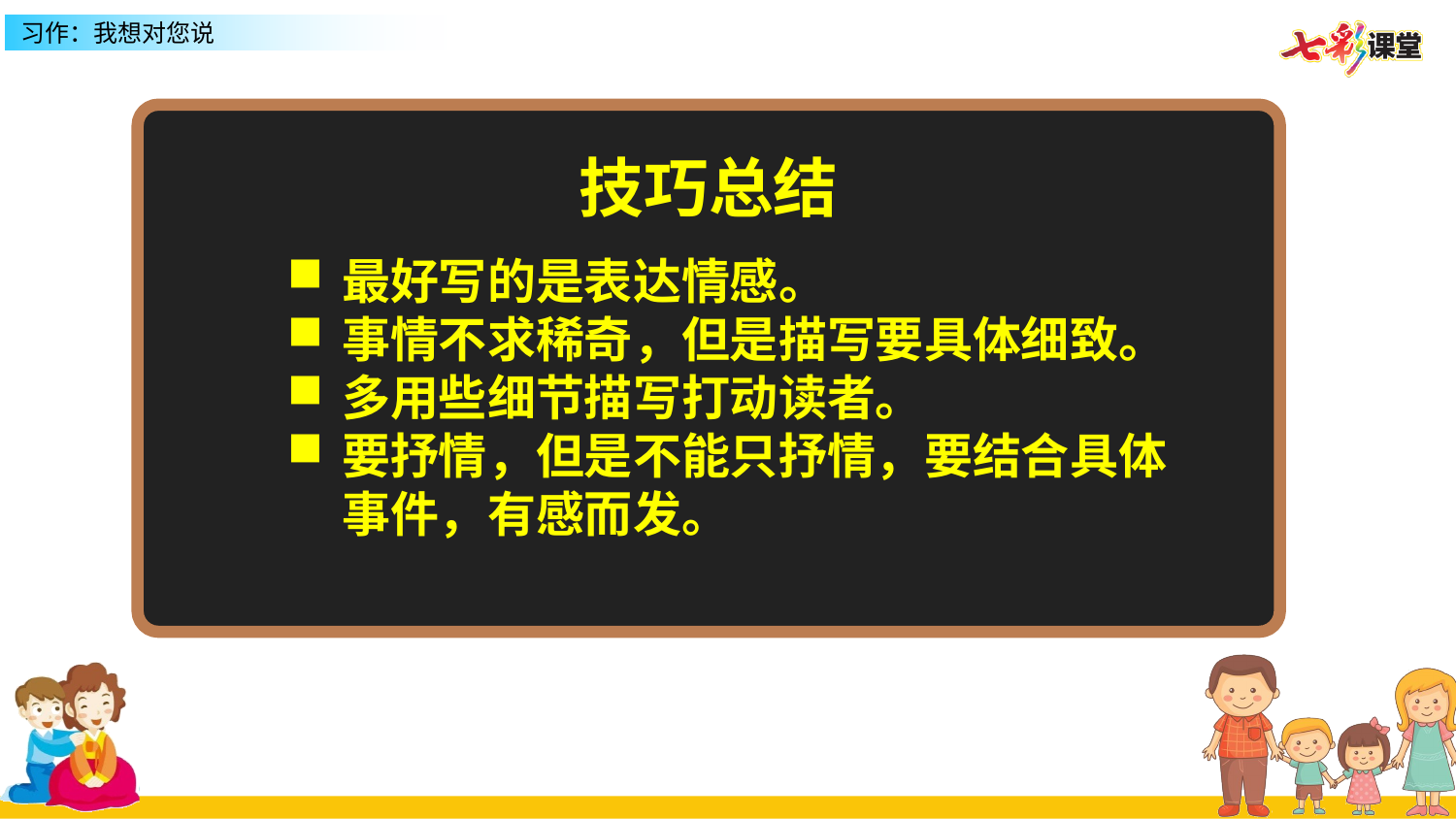

技巧总结
最好写的是表达情感。
事情不求稀奇，但是描写要具体细致。
多用些细节描写打动读者。
要抒情，但是不能只抒情，要结合具体事件，有感而发。